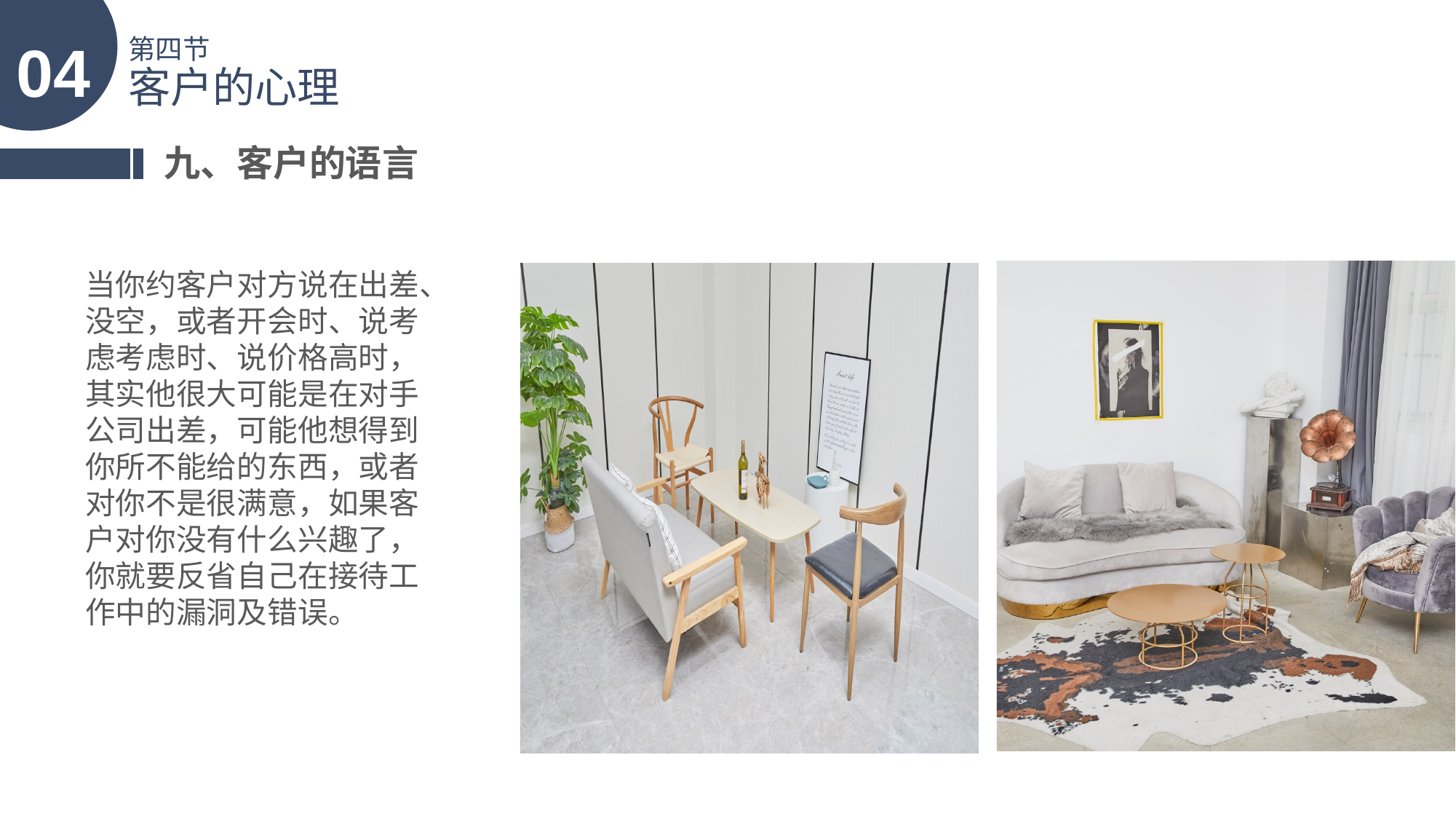

04
第四节
客户的心理
九、客户的语言
当你约客户对方说在出差、没空，或者开会时、说考虑考虑时、说价格高时，其实他很大可能是在对手公司出差，可能他想得到你所不能给的东西，或者对你不是很满意，如果客户对你没有什么兴趣了，你就要反省自己在接待工作中的漏洞及错误。